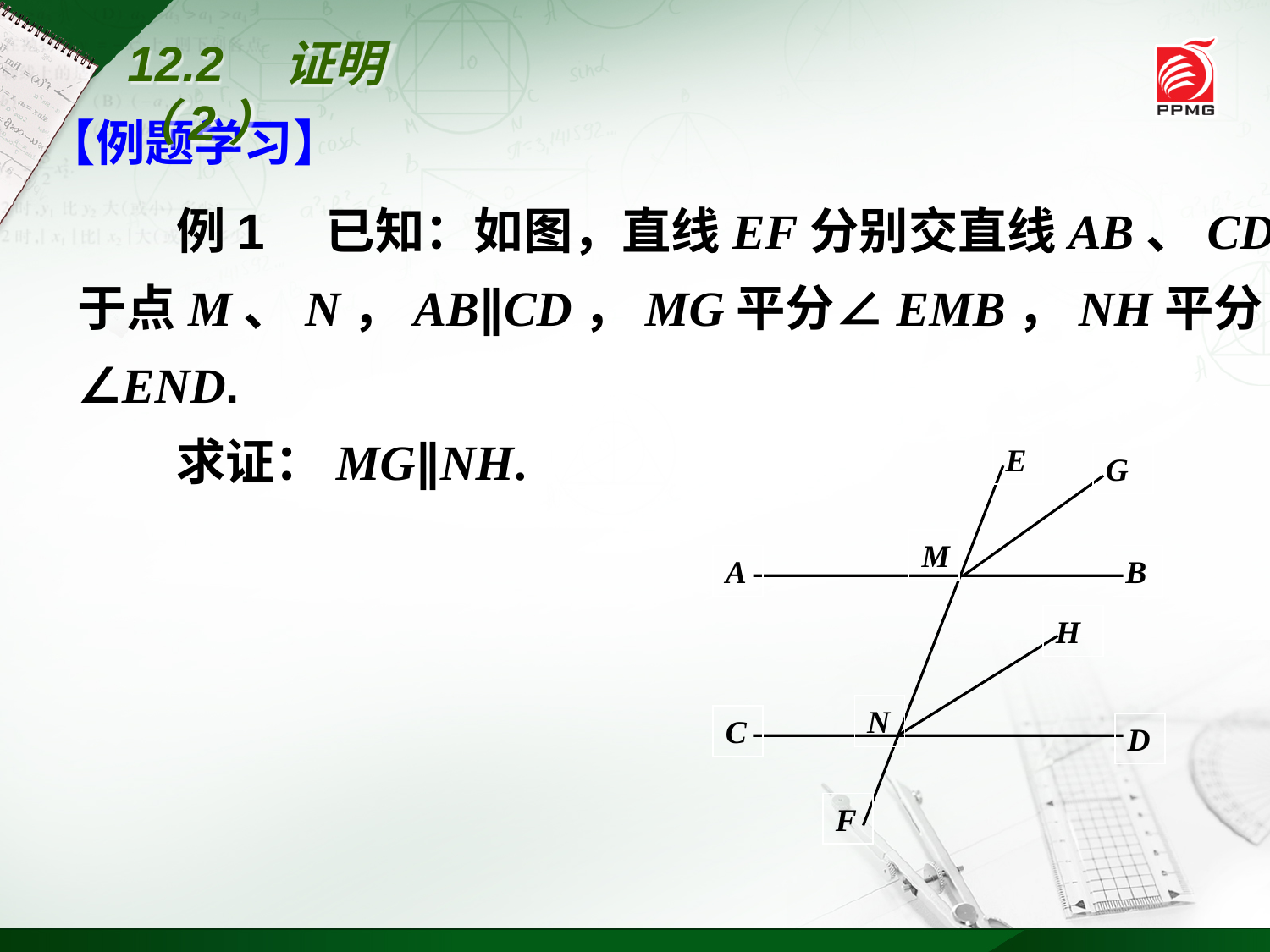

12.2　证明（2）
【例题学习】
　　例1　已知：如图，直线EF分别交直线AB、CD
于点M、N，AB∥CD，MG平分∠EMB，NH平分
∠END.
　　求证：MG∥NH.
E
G

M
A
B

H

N
C
D

F